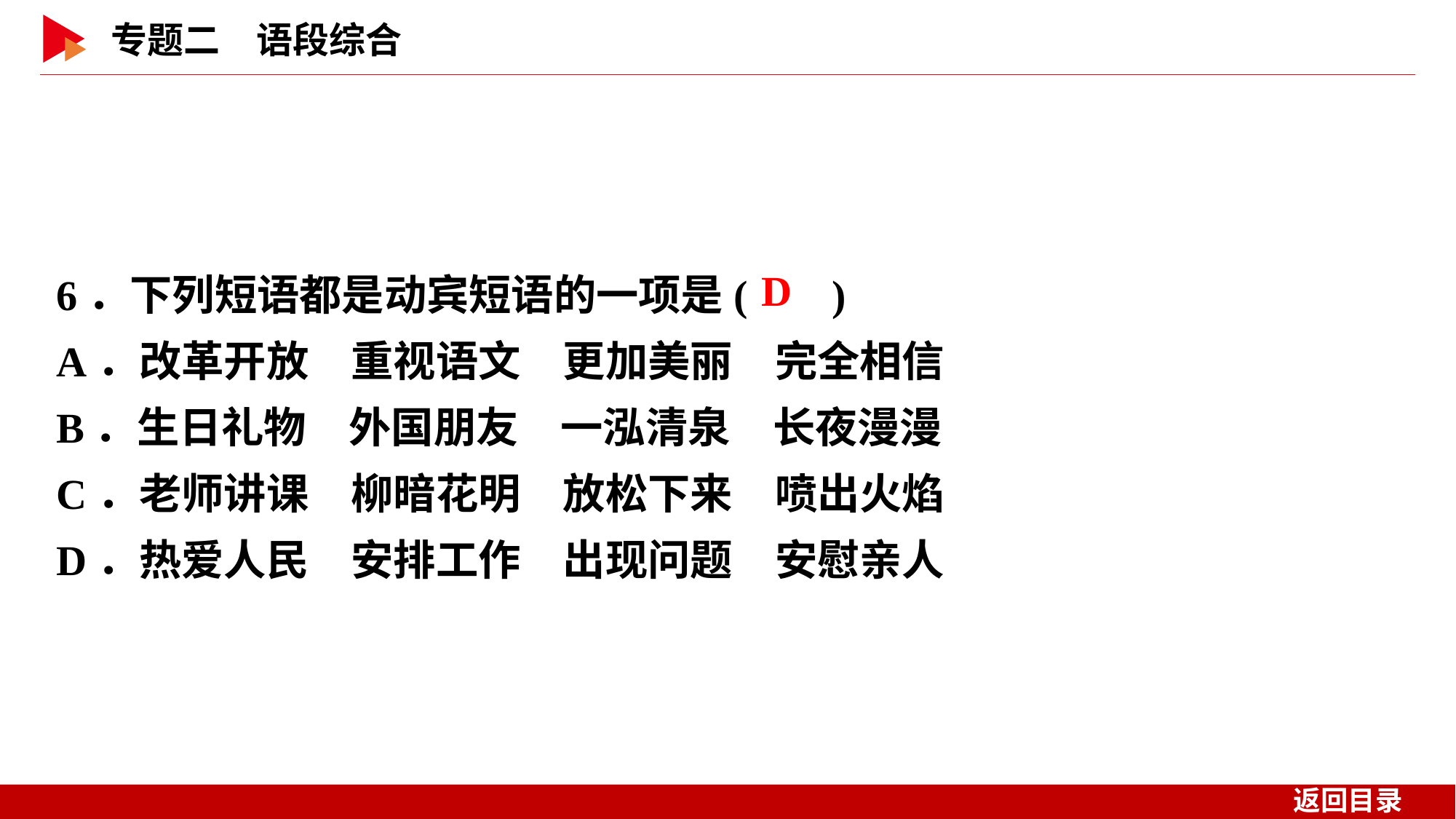

6．下列短语都是动宾短语的一项是(        )
A．改革开放　重视语文　更加美丽　完全相信
B．生日礼物　外国朋友　一泓清泉　长夜漫漫
C．老师讲课　柳暗花明　放松下来　喷出火焰
D．热爱人民　安排工作　出现问题　安慰亲人
   D